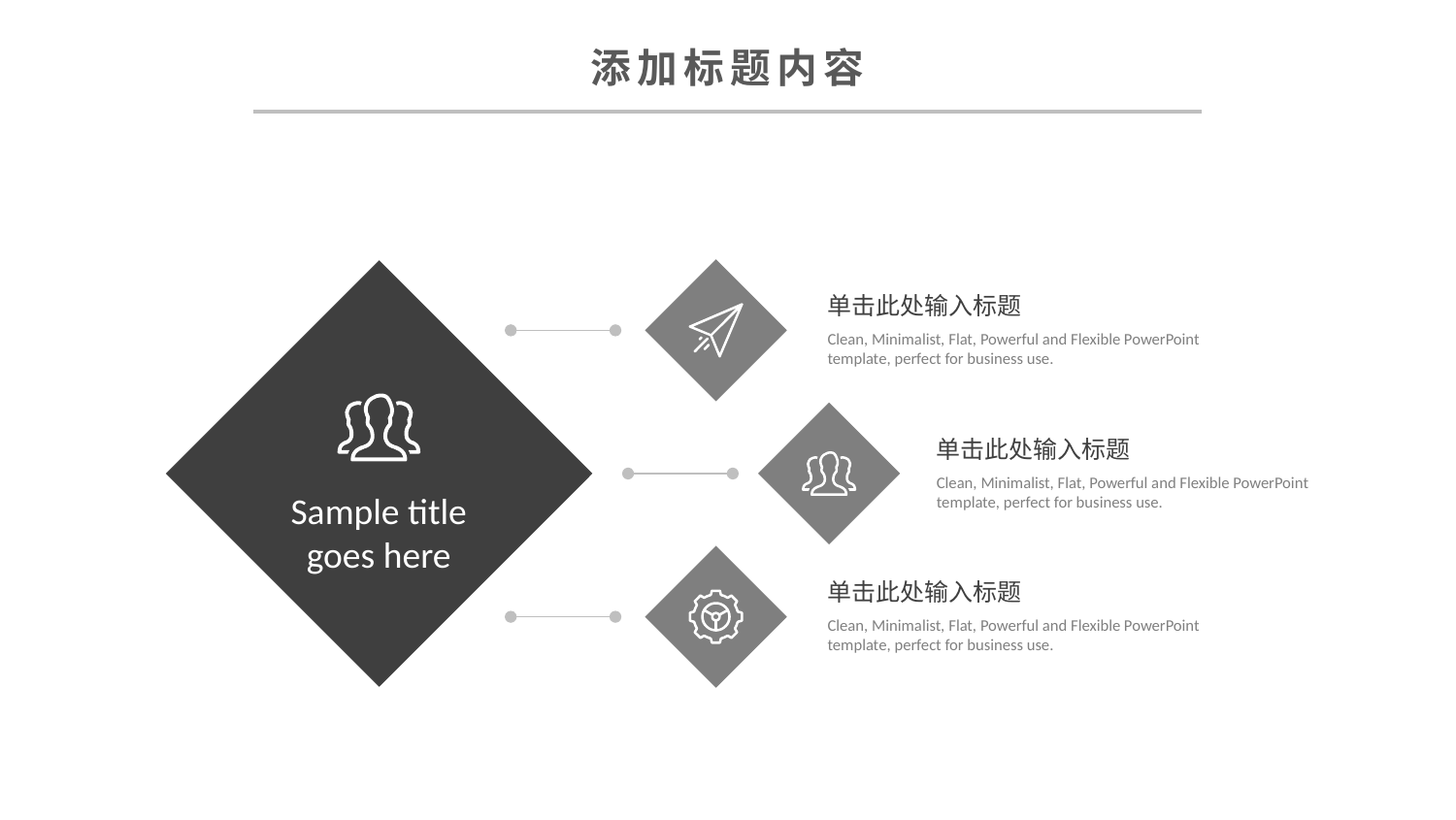

e7d195523061f1c0cef09ac28eaae964ec9988a5cce77c8b8C1E4685C6E6B40CD7615480512384A61EE159C6FE0045D14B61E85D0A95589D558B81FFC809322ACC20DC2254D928200A3EA0841B8B1814961BE795024DFDEF45878460D5EEC04B3DB4C246007153409DEDE37CA726A66AF19B77CE744E11CADCFB09B3408DEC1F688348922E38CCEE

Sample title goes here
单击此处输入标题
Clean, Minimalist, Flat, Powerful and Flexible PowerPoint template, perfect for business use.

单击此处输入标题
Clean, Minimalist, Flat, Powerful and Flexible PowerPoint template, perfect for business use.

单击此处输入标题
Clean, Minimalist, Flat, Powerful and Flexible PowerPoint template, perfect for business use.